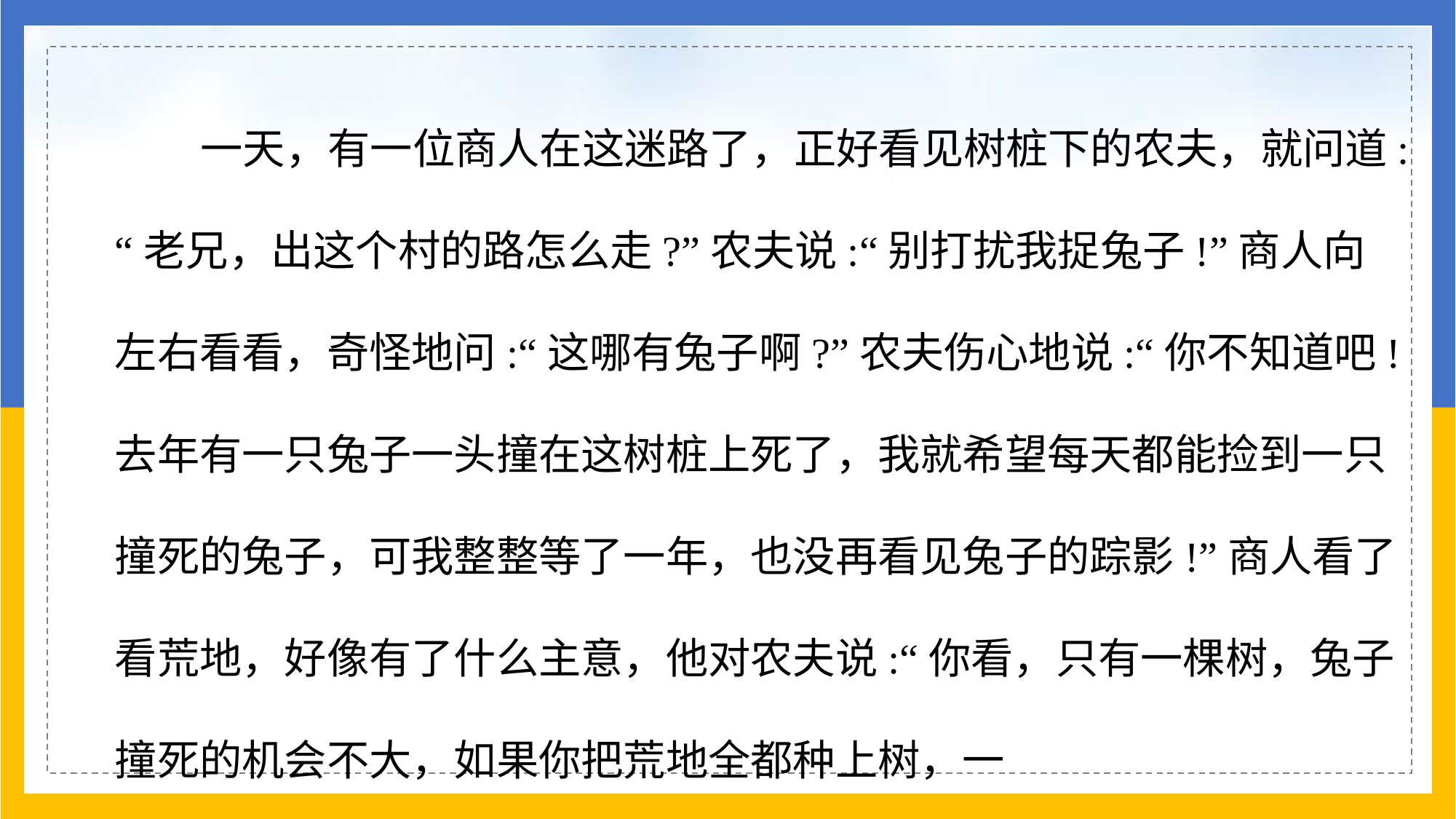

一天，有一位商人在这迷路了，正好看见树桩下的农夫，就问道:“老兄，出这个村的路怎么走?”农夫说:“别打扰我捉兔子!”商人向左右看看，奇怪地问:“这哪有兔子啊?”农夫伤心地说:“你不知道吧!去年有一只兔子一头撞在这树桩上死了，我就希望每天都能捡到一只撞死的兔子，可我整整等了一年，也没再看见兔子的踪影!”商人看了看荒地，好像有了什么主意，他对农夫说:“你看，只有一棵树，兔子撞死的机会不大，如果你把荒地全都种上树，一